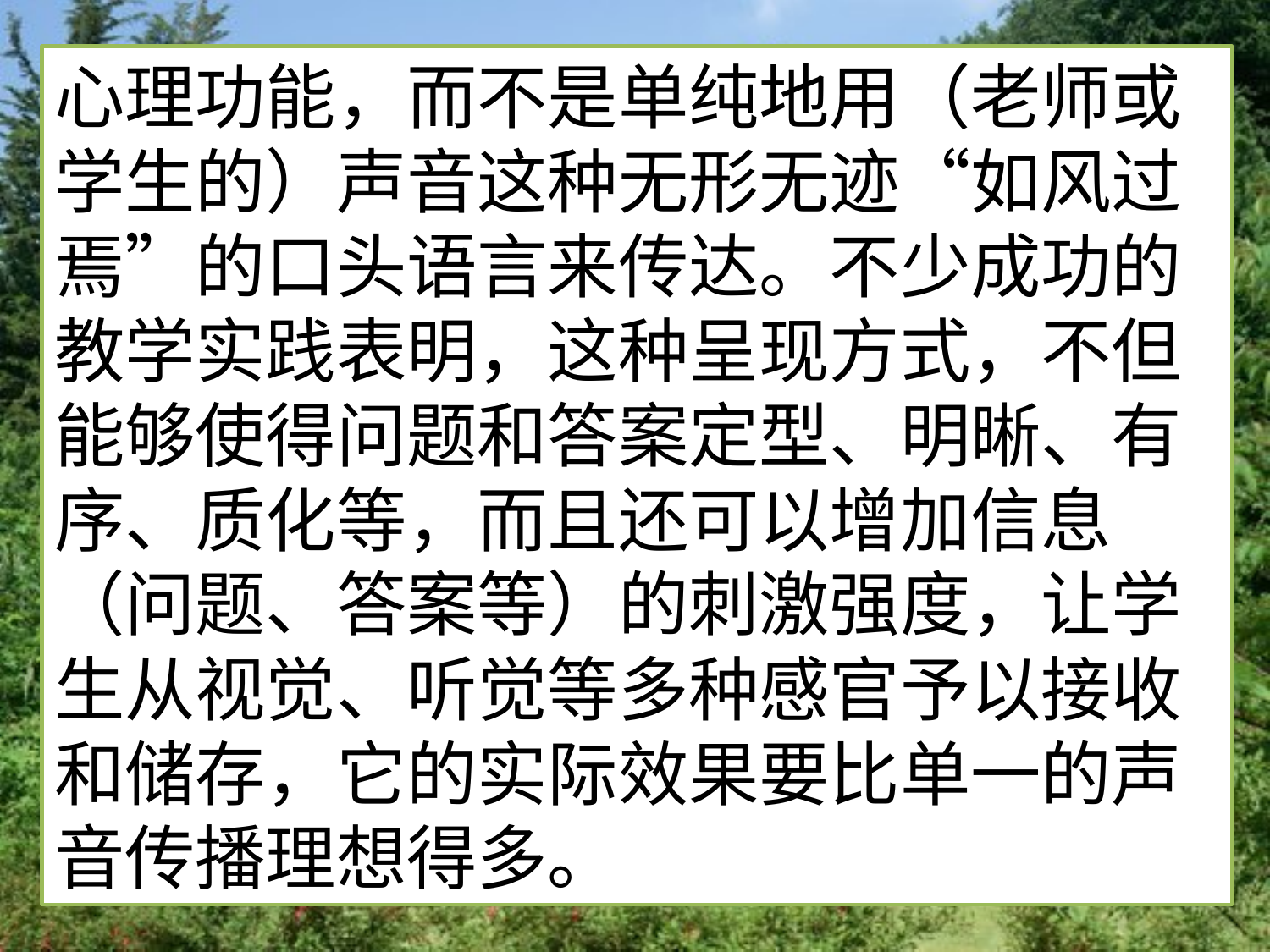

心理功能，而不是单纯地用（老师或学生的）声音这种无形无迹“如风过焉”的口头语言来传达。不少成功的教学实践表明，这种呈现方式，不但能够使得问题和答案定型、明晰、有序、质化等，而且还可以增加信息（问题、答案等）的刺激强度，让学生从视觉、听觉等多种感官予以接收和储存，它的实际效果要比单一的声音传播理想得多。